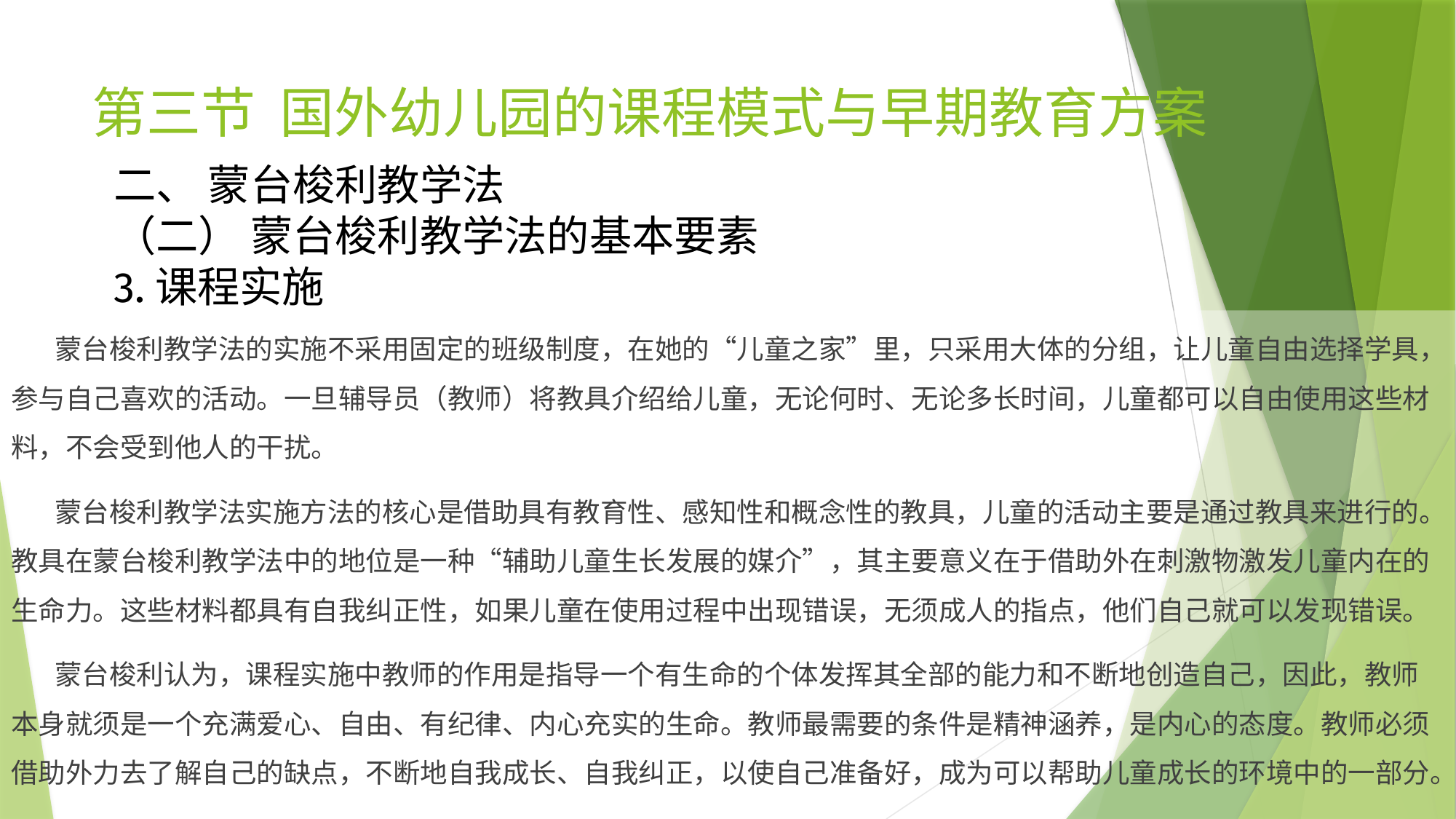

# 第三节  国外幼儿园的课程模式与早期教育方案
二、 蒙台梭利教学法
（二） 蒙台梭利教学法的基本要素
3.课程实施

      蒙台梭利教学法的实施不采用固定的班级制度，在她的“儿童之家”里，只采用大体的分组，让儿童自由选择学具，参与自己喜欢的活动。一旦辅导员（教师）将教具介绍给儿童，无论何时、无论多长时间，儿童都可以自由使用这些材料，不会受到他人的干扰。
      蒙台梭利教学法实施方法的核心是借助具有教育性、感知性和概念性的教具，儿童的活动主要是通过教具来进行的。教具在蒙台梭利教学法中的地位是一种“辅助儿童生长发展的媒介”，其主要意义在于借助外在刺激物激发儿童内在的生命力。这些材料都具有自我纠正性，如果儿童在使用过程中出现错误，无须成人的指点，他们自己就可以发现错误。
      蒙台梭利认为，课程实施中教师的作用是指导一个有生命的个体发挥其全部的能力和不断地创造自己，因此，教师本身就须是一个充满爱心、自由、有纪律、内心充实的生命。教师最需要的条件是精神涵养，是内心的态度。教师必须借助外力去了解自己的缺点，不断地自我成长、自我纠正，以使自己准备好，成为可以帮助儿童成长的环境中的一部分。